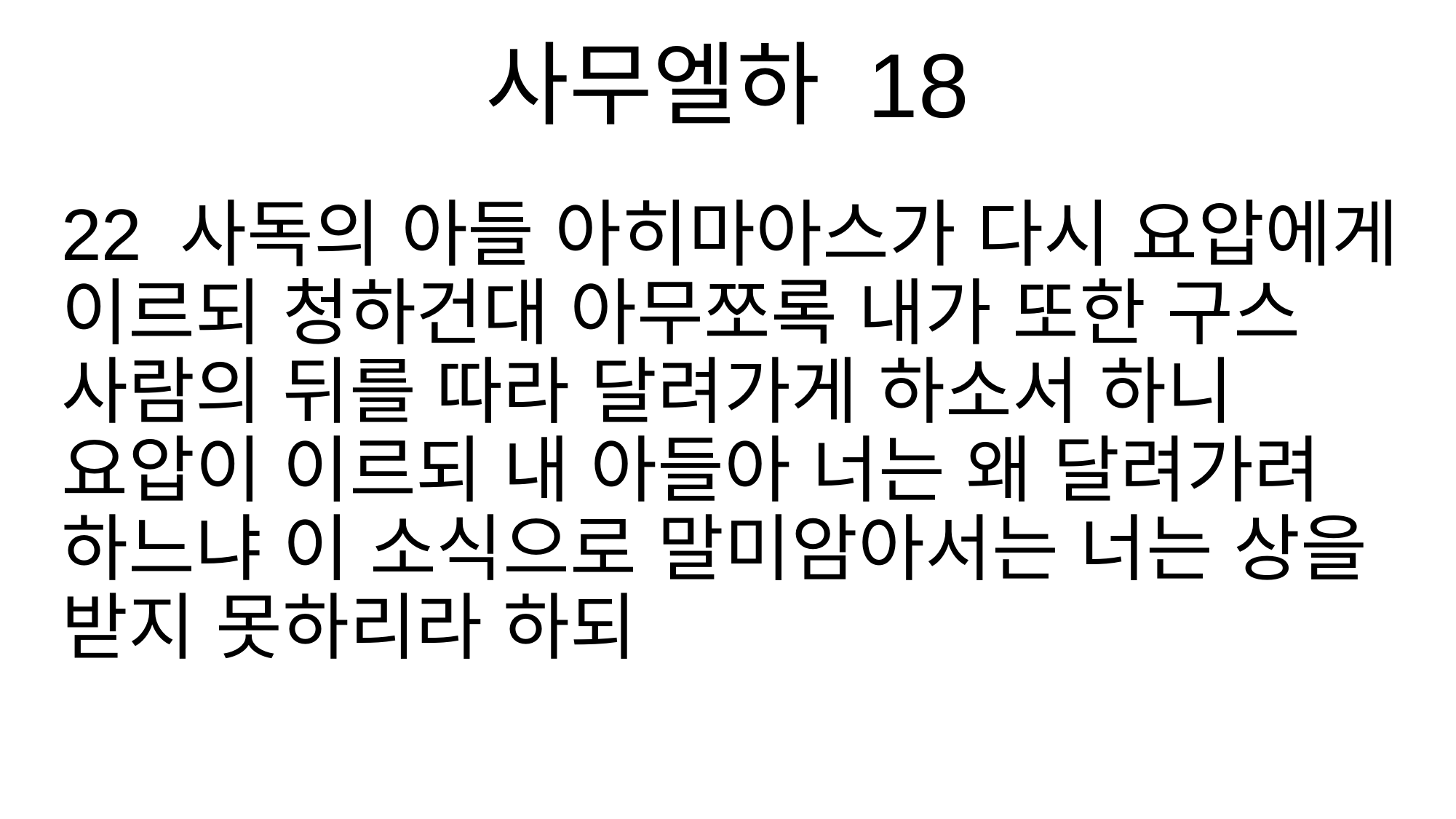

사무엘하 18
22 사독의 아들 아히마아스가 다시 요압에게 이르되 청하건대 아무쪼록 내가 또한 구스 사람의 뒤를 따라 달려가게 하소서 하니 요압이 이르되 내 아들아 너는 왜 달려가려 하느냐 이 소식으로 말미암아서는 너는 상을 받지 못하리라 하되